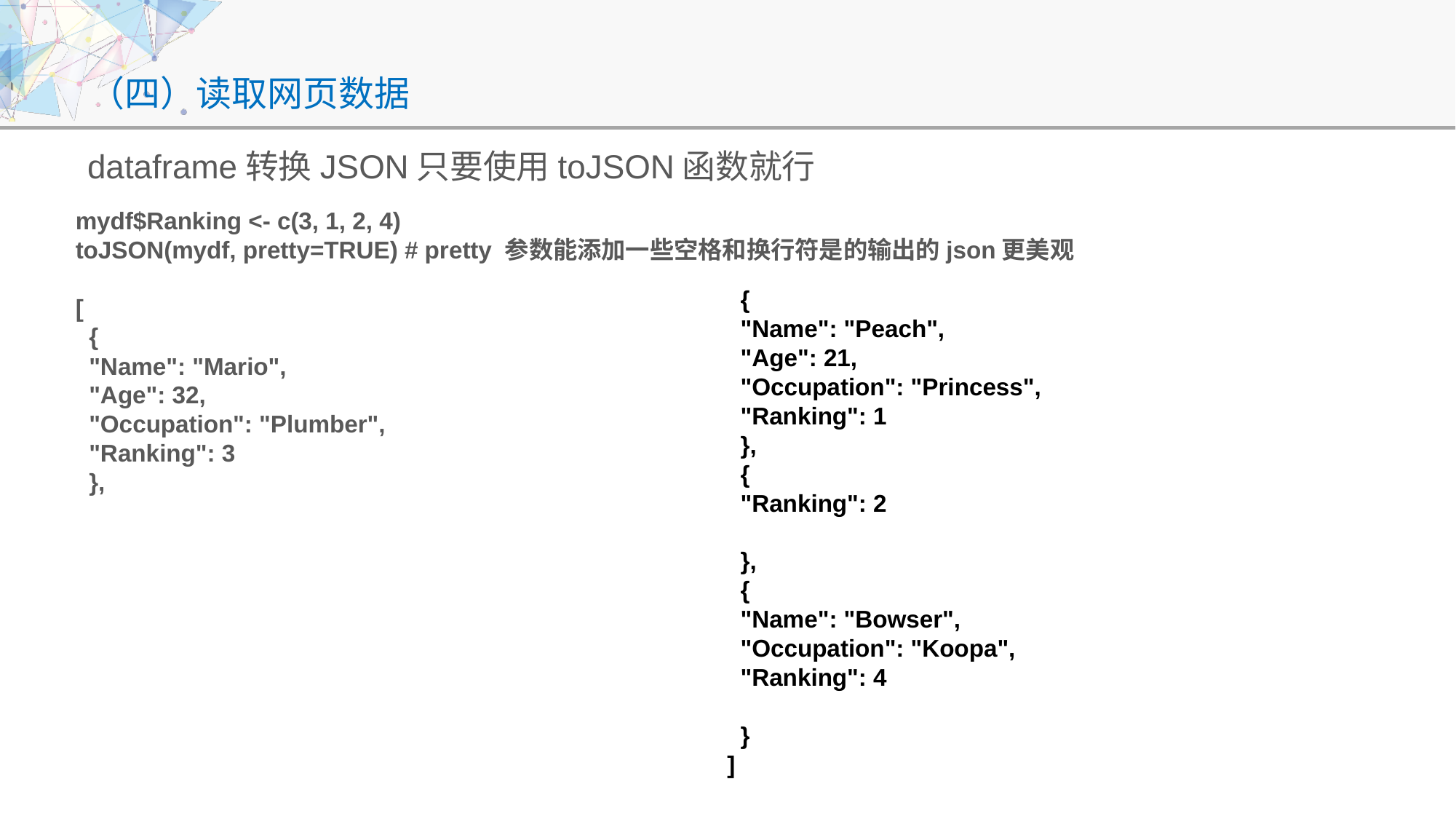

# （四）读取网页数据
dataframe转换JSON只要使用toJSON函数就行

mydf$Ranking <- c(3, 1, 2, 4)
toJSON(mydf, pretty=TRUE) # pretty 参数能添加一些空格和换行符是的输出的json更美观

[
  {
  "Name": "Mario",
  "Age": 32,
  "Occupation": "Plumber",
  "Ranking": 3
  },

  {
  "Name": "Peach",
  "Age": 21,
  "Occupation": "Princess",
  "Ranking": 1
  },
  {
  "Ranking": 2

  },
  {
  "Name": "Bowser",
  "Occupation": "Koopa",
  "Ranking": 4

  }
]